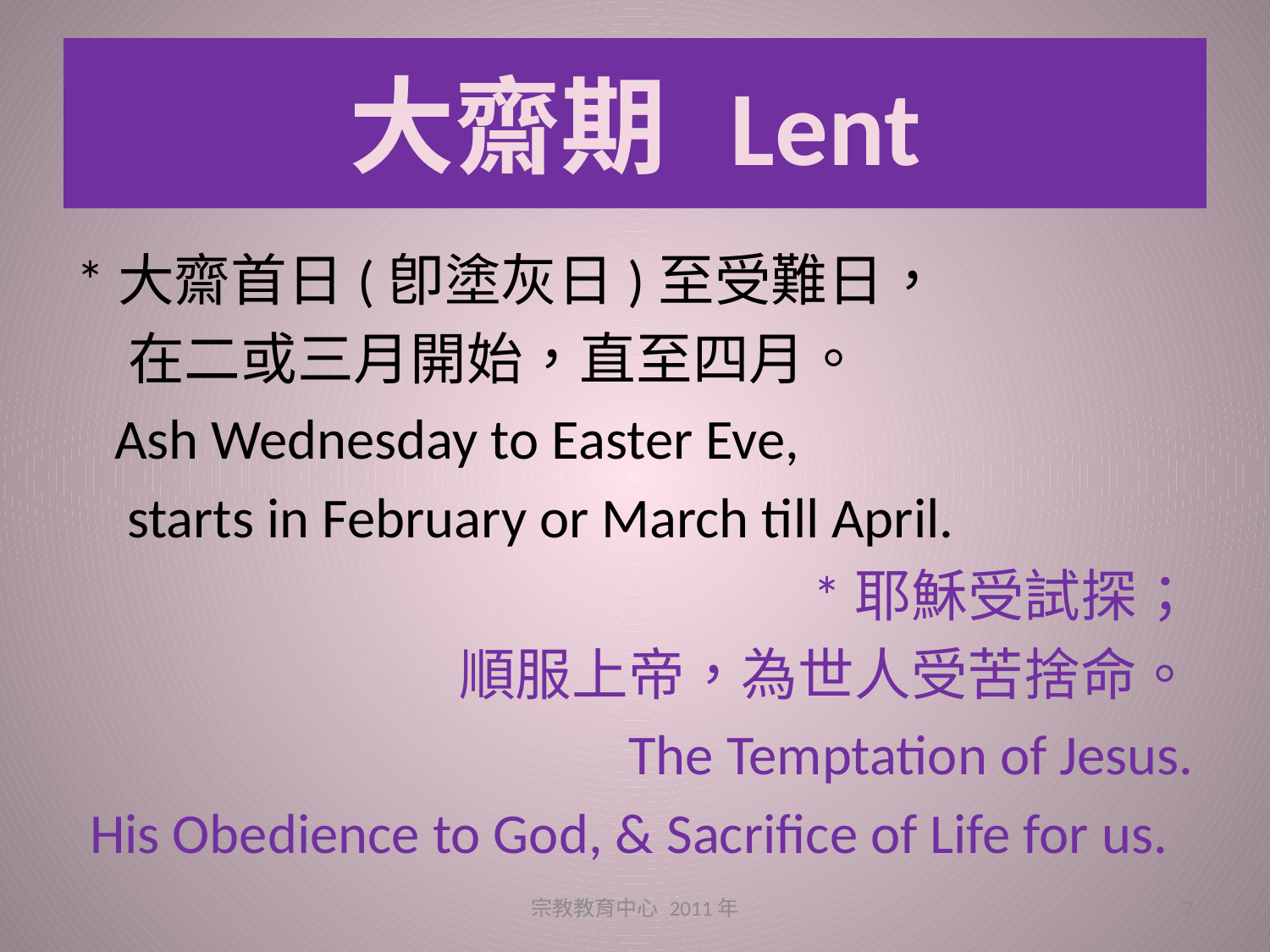

# 大齋期	Lent
*大齋首日(卽塗灰日)至受難日，
   在二或三月開始，直至四月。
   Ash Wednesday to Easter Eve,
    starts in February or March till April.
*耶穌受試探；
順服上帝，為世人受苦捨命。
The Temptation of Jesus.
His Obedience to God, & Sacrifice of Life for us.
宗教教育中心 2011年
7